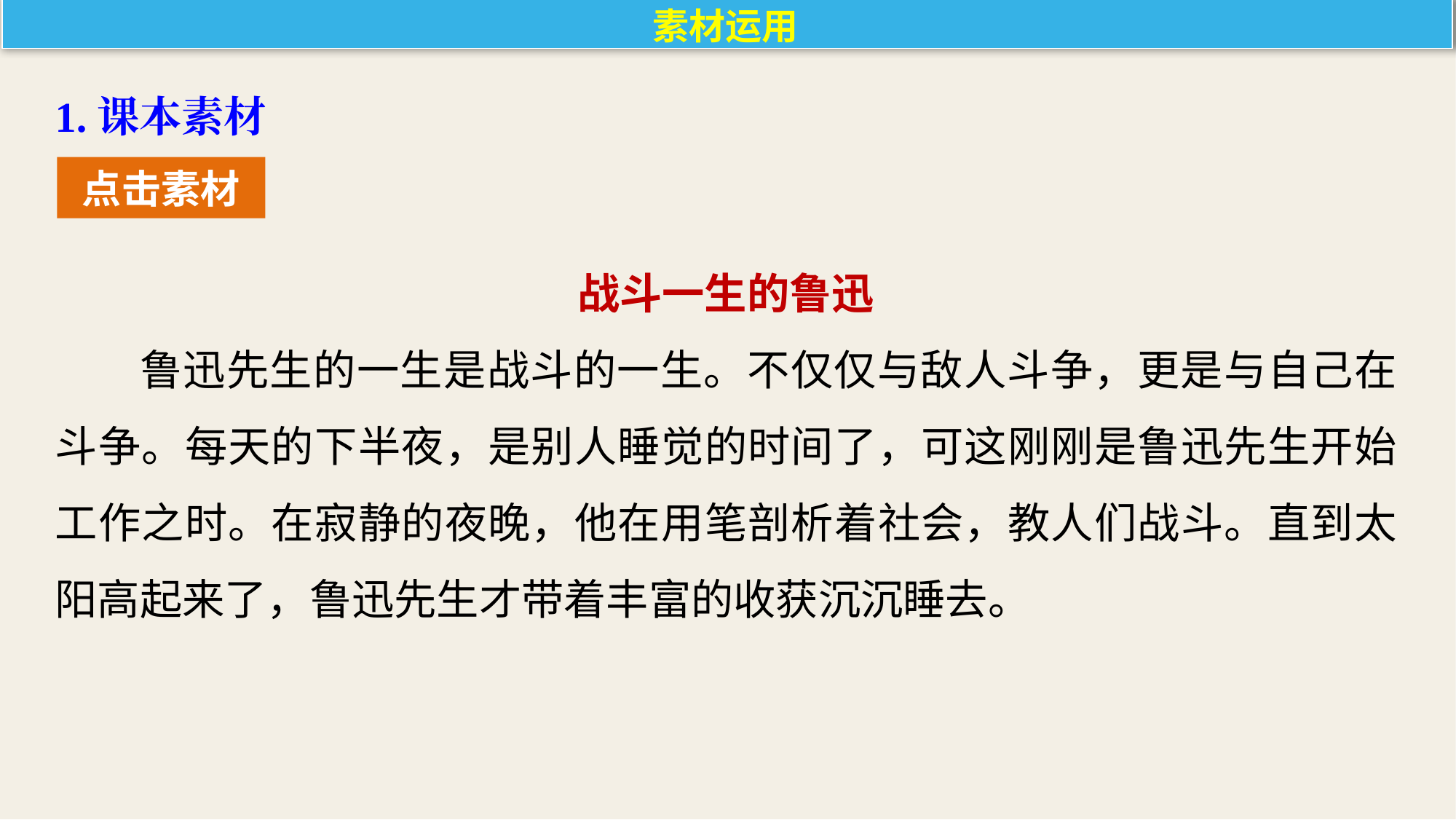

素材运用
1.课本素材
点击素材
战斗一生的鲁迅
鲁迅先生的一生是战斗的一生。不仅仅与敌人斗争，更是与自己在斗争。每天的下半夜，是别人睡觉的时间了，可这刚刚是鲁迅先生开始工作之时。在寂静的夜晚，他在用笔剖析着社会，教人们战斗。直到太阳高起来了，鲁迅先生才带着丰富的收获沉沉睡去。